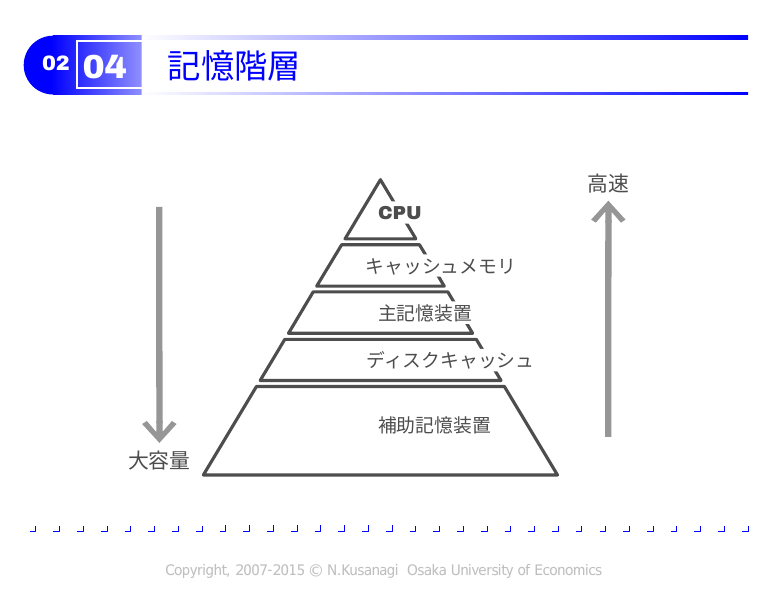

# 04   記憶階層
高速

CPU

キャッシュメモリ

主記憶装置

ディスクキャッシュ

補助記憶装置
大容量